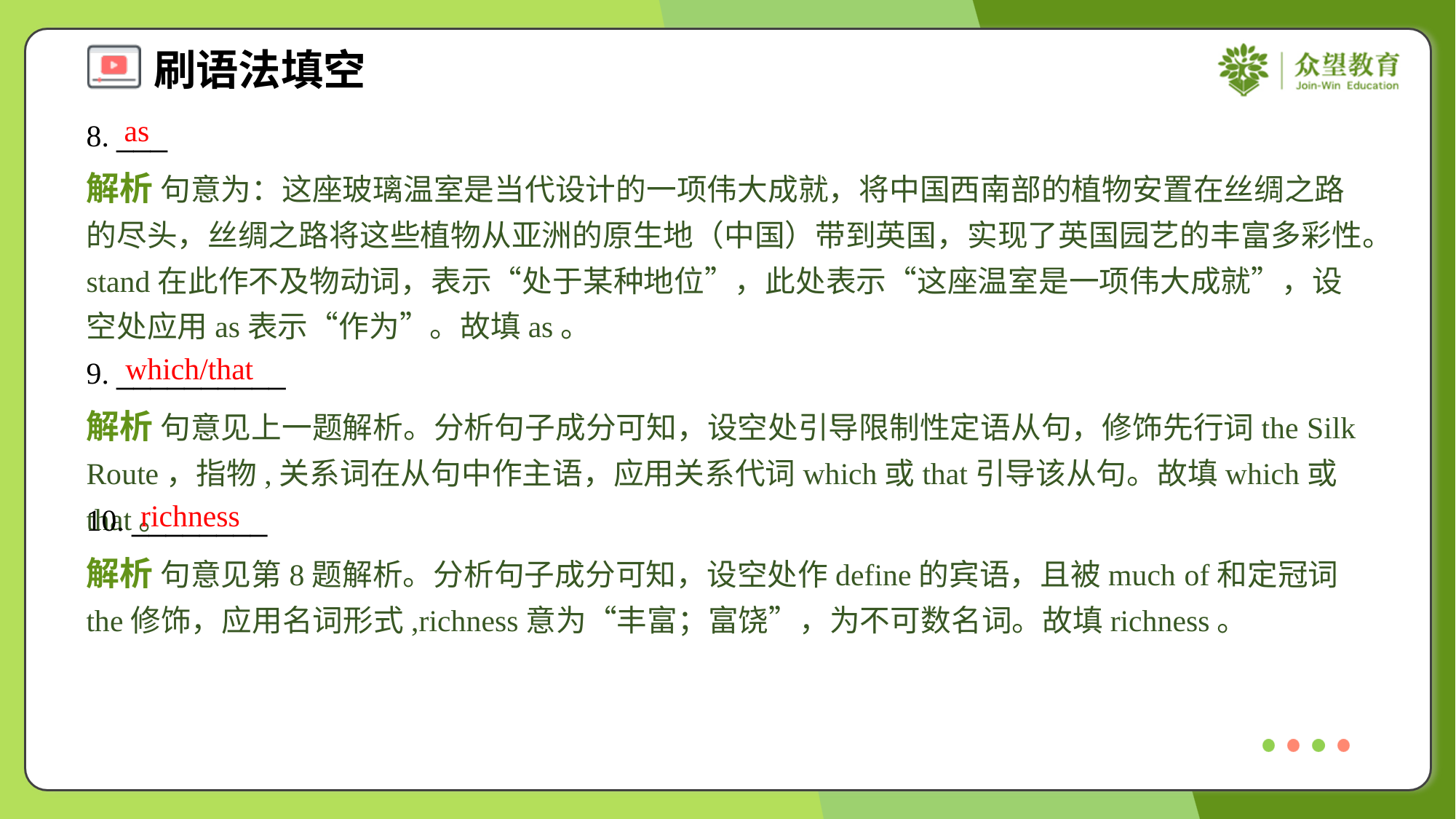

as
8. ___
解析 句意为：这座玻璃温室是当代设计的一项伟大成就，将中国西南部的植物安置在丝绸之路的尽头，丝绸之路将这些植物从亚洲的原生地（中国）带到英国，实现了英国园艺的丰富多彩性。stand在此作不及物动词，表示“处于某种地位”，此处表示“这座温室是一项伟大成就”，设空处应用as表示“作为”。故填as。
which/that
9. __________
解析 句意见上一题解析。分析句子成分可知，设空处引导限制性定语从句，修饰先行词the Silk Route，指物,关系词在从句中作主语，应用关系代词which或that引导该从句。故填which或that。
richness
10. ________
解析 句意见第8题解析。分析句子成分可知，设空处作define的宾语，且被much of和定冠词the修饰，应用名词形式,richness意为“丰富；富饶”，为不可数名词。故填richness。